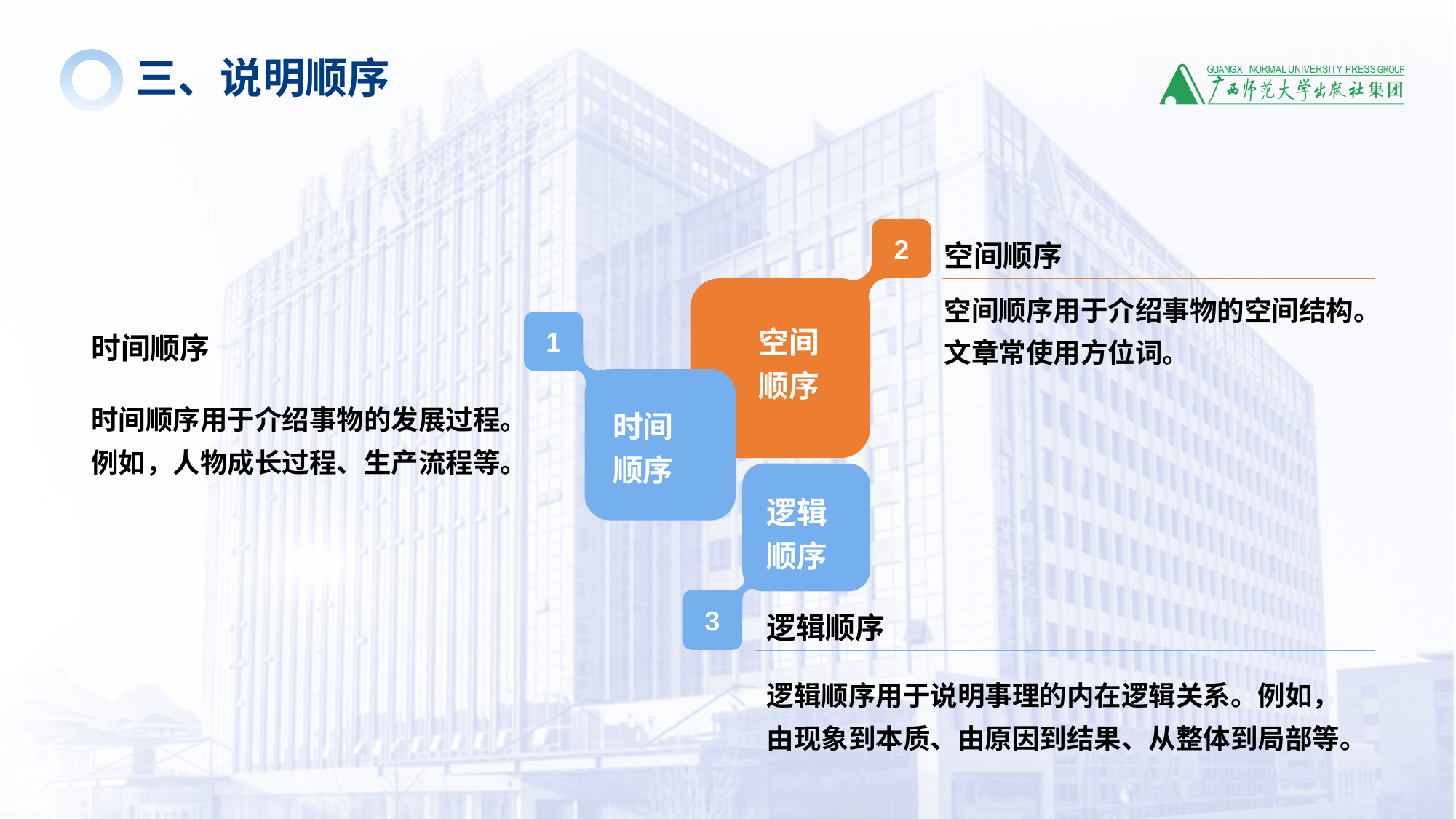

三、说明顺序

2
空间顺序

空间顺序用于介绍事物的空间结构。文章常使用方位词。

空间
顺序
1
时间顺序

时间顺序用于介绍事物的发展过程。例如，人物成长过程、生产流程等。
时间
顺序

逻辑
顺序

3
逻辑顺序
逻辑顺序用于说明事理的内在逻辑关系。例如，由现象到本质、由原因到结果、从整体到局部等。